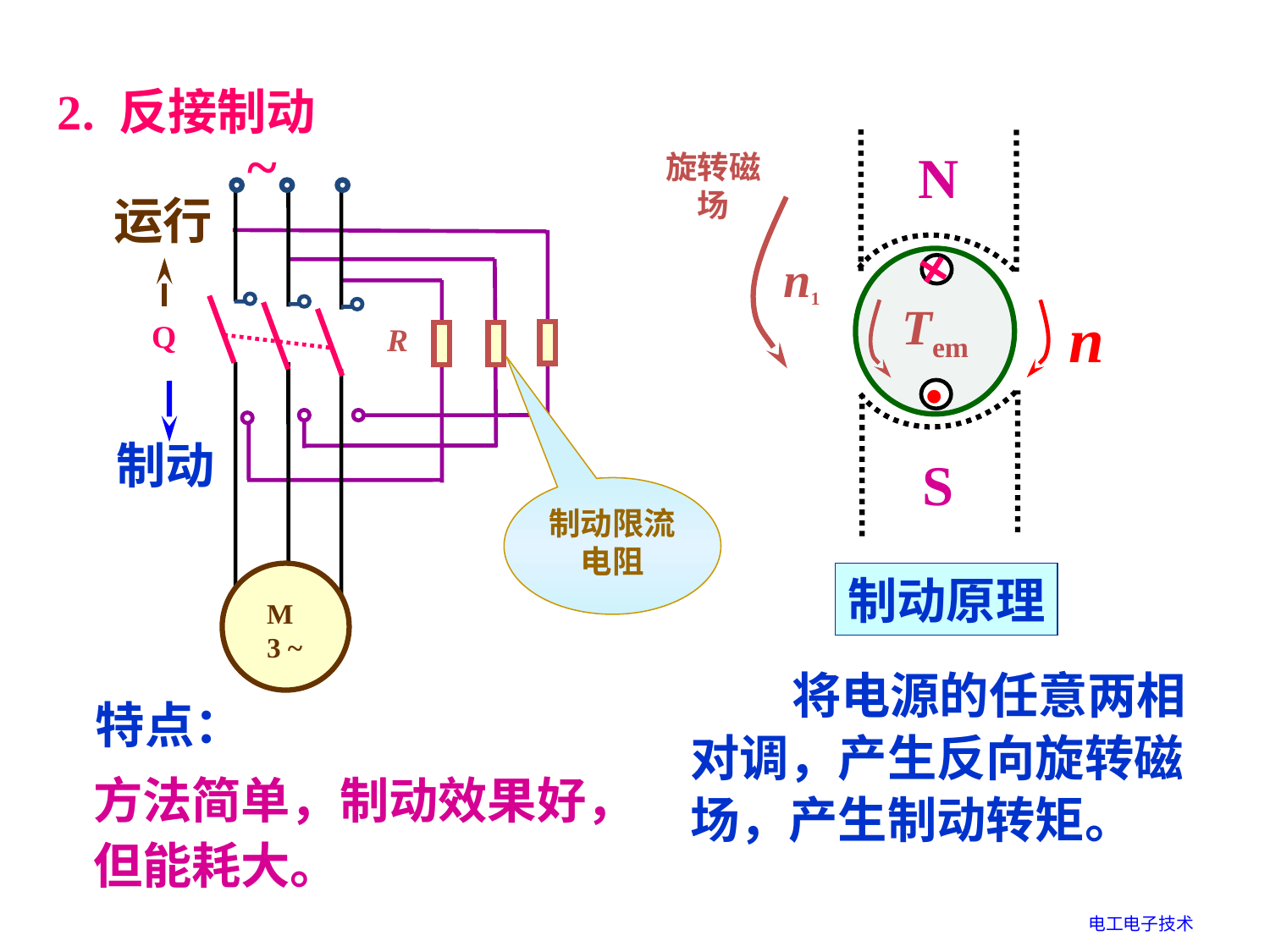

2. 反接制动
~

Q
R

M
3 ~

N

旋转磁场

n1
运行

n

Tem

S
•

制动

制动限流电阻
制动原理
        将电源的任意两相对调，产生反向旋转磁场，产生制动转矩。
特点：
方法简单，制动效果好，但能耗大。
电工电子技术